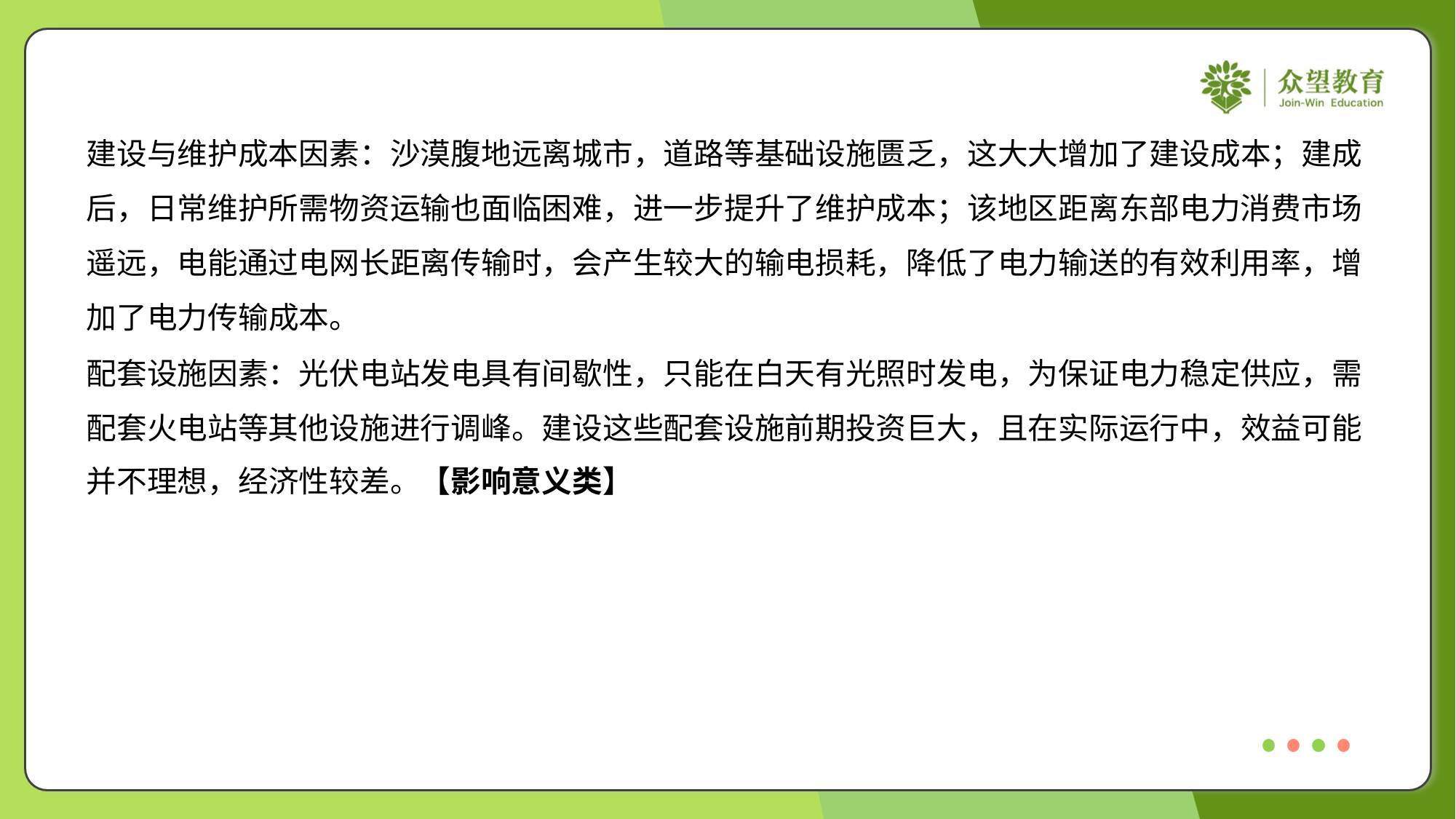

建设与维护成本因素：沙漠腹地远离城市，道路等基础设施匮乏，这大大增加了建设成本；建成
后，日常维护所需物资运输也面临困难，进一步提升了维护成本；该地区距离东部电力消费市场
遥远，电能通过电网长距离传输时，会产生较大的输电损耗，降低了电力输送的有效利用率，增
加了电力传输成本。
配套设施因素：光伏电站发电具有间歇性，只能在白天有光照时发电，为保证电力稳定供应，需
配套火电站等其他设施进行调峰。建设这些配套设施前期投资巨大，且在实际运行中，效益可能
并不理想，经济性较差。【影响意义类】